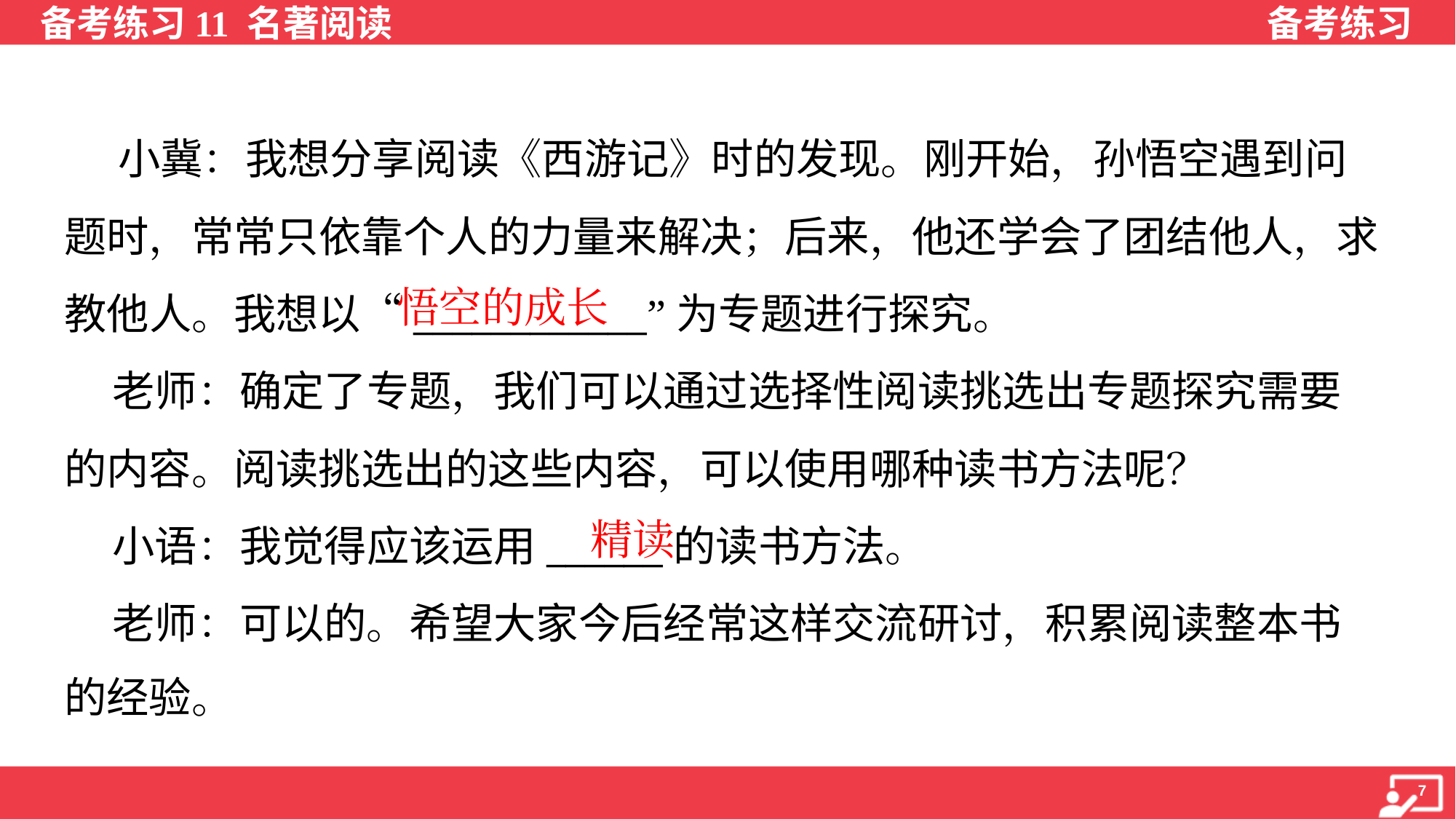

小冀：我想分享阅读《西游记》时的发现。刚开始，孙悟空遇到问
题时，常常只依靠个人的力量来解决；后来，他还学会了团结他人，求
教他人。我想以“____________”为专题进行探究。
    老师：确定了专题，我们可以通过选择性阅读挑选出专题探究需要
的内容。阅读挑选出的这些内容，可以使用哪种读书方法呢？
    小语：我觉得应该运用______的读书方法。
    老师：可以的。希望大家今后经常这样交流研讨，积累阅读整本书
的经验。
悟空的成长
精读